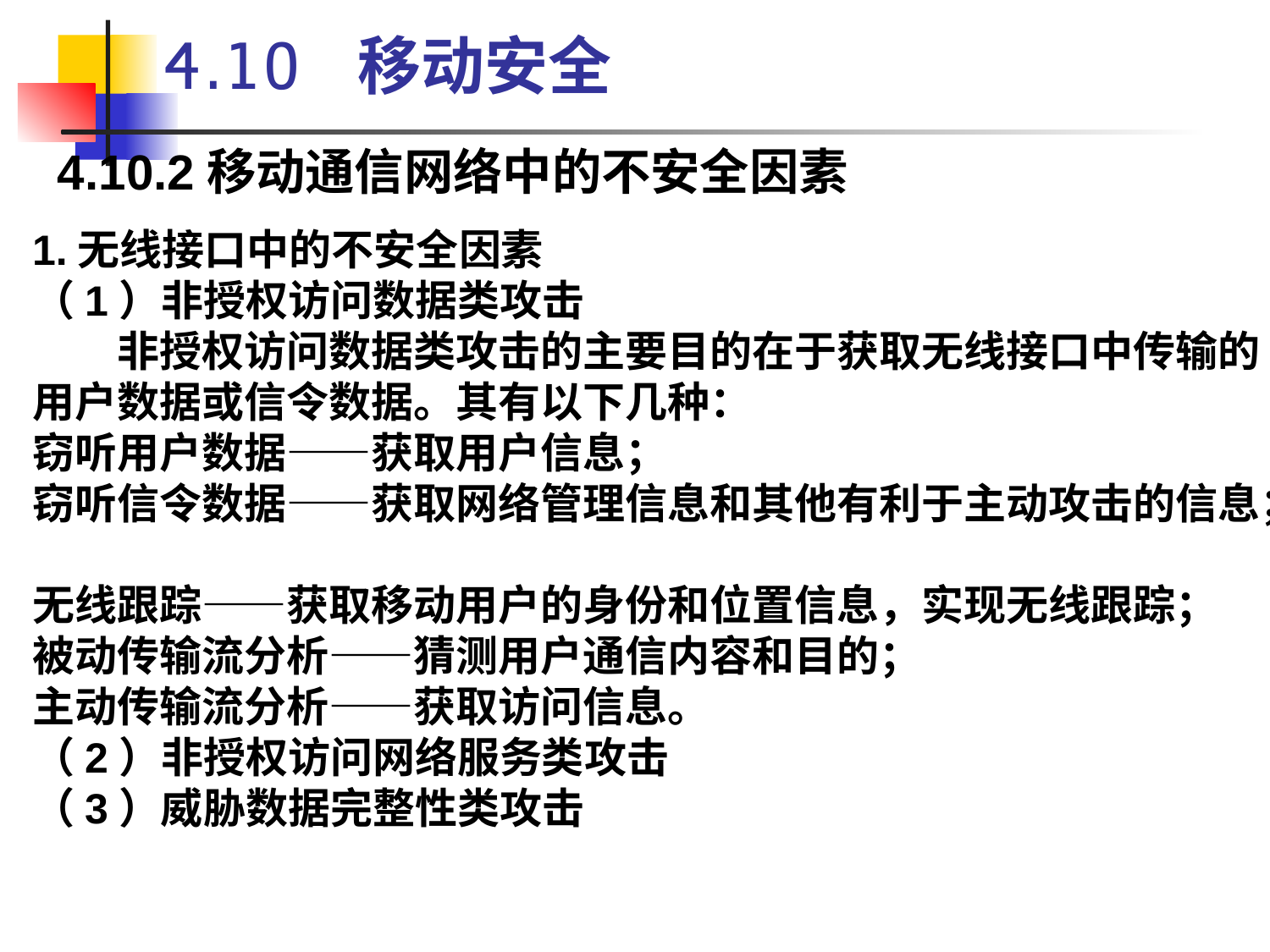

4.10  移动安全
4.10.2移动通信网络中的不安全因素
1.无线接口中的不安全因素
（1）非授权访问数据类攻击
　　非授权访问数据类攻击的主要目的在于获取无线接口中传输的用户数据或信令数据。其有以下几种：
窃听用户数据——获取用户信息；
窃听信令数据——获取网络管理信息和其他有利于主动攻击的信息；
无线跟踪——获取移动用户的身份和位置信息，实现无线跟踪；
被动传输流分析——猜测用户通信内容和目的；
主动传输流分析——获取访问信息。
（2）非授权访问网络服务类攻击
（3）威胁数据完整性类攻击